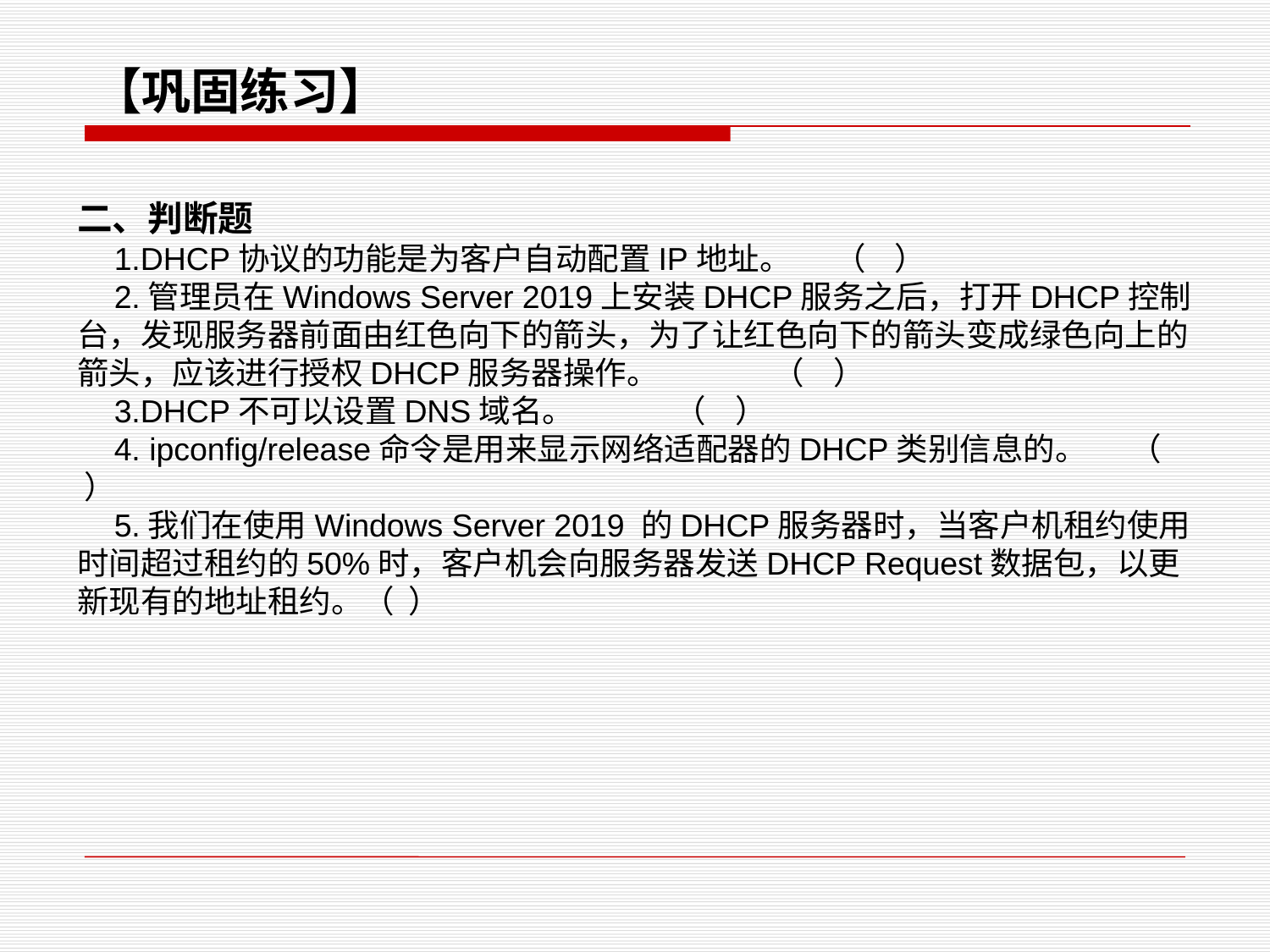

【巩固练习】
二、判断题
1.DHCP协议的功能是为客户自动配置IP地址。      （    ）
2.管理员在Windows Server 2019上安装DHCP服务之后，打开DHCP控制台，发现服务器前面由红色向下的箭头，为了让红色向下的箭头变成绿色向上的箭头，应该进行授权DHCP服务器操作。                （    ）
3.DHCP不可以设置DNS域名。              （    ）
4. ipconfig/release命令是用来显示网络适配器的DHCP类别信息的。      （    ）
5.我们在使用Windows Server 2019 的DHCP服务器时，当客户机租约使用时间超过租约的50%时，客户机会向服务器发送DHCP Request数据包，以更新现有的地址租约。（  ）
92